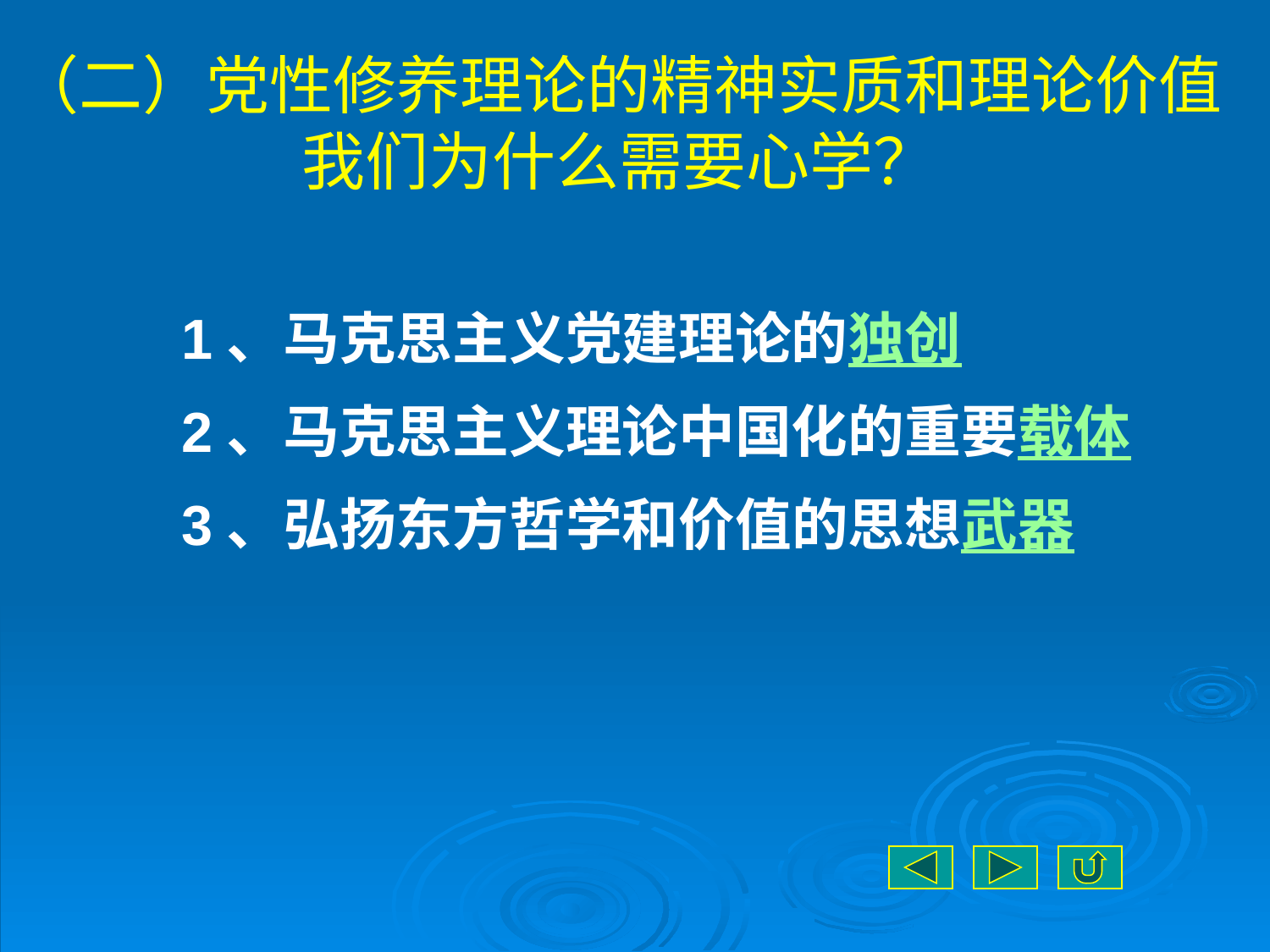

# （二）党性修养理论的精神实质和理论价值 我们为什么需要心学？
1、马克思主义党建理论的独创
2、马克思主义理论中国化的重要载体
3、弘扬东方哲学和价值的思想武器